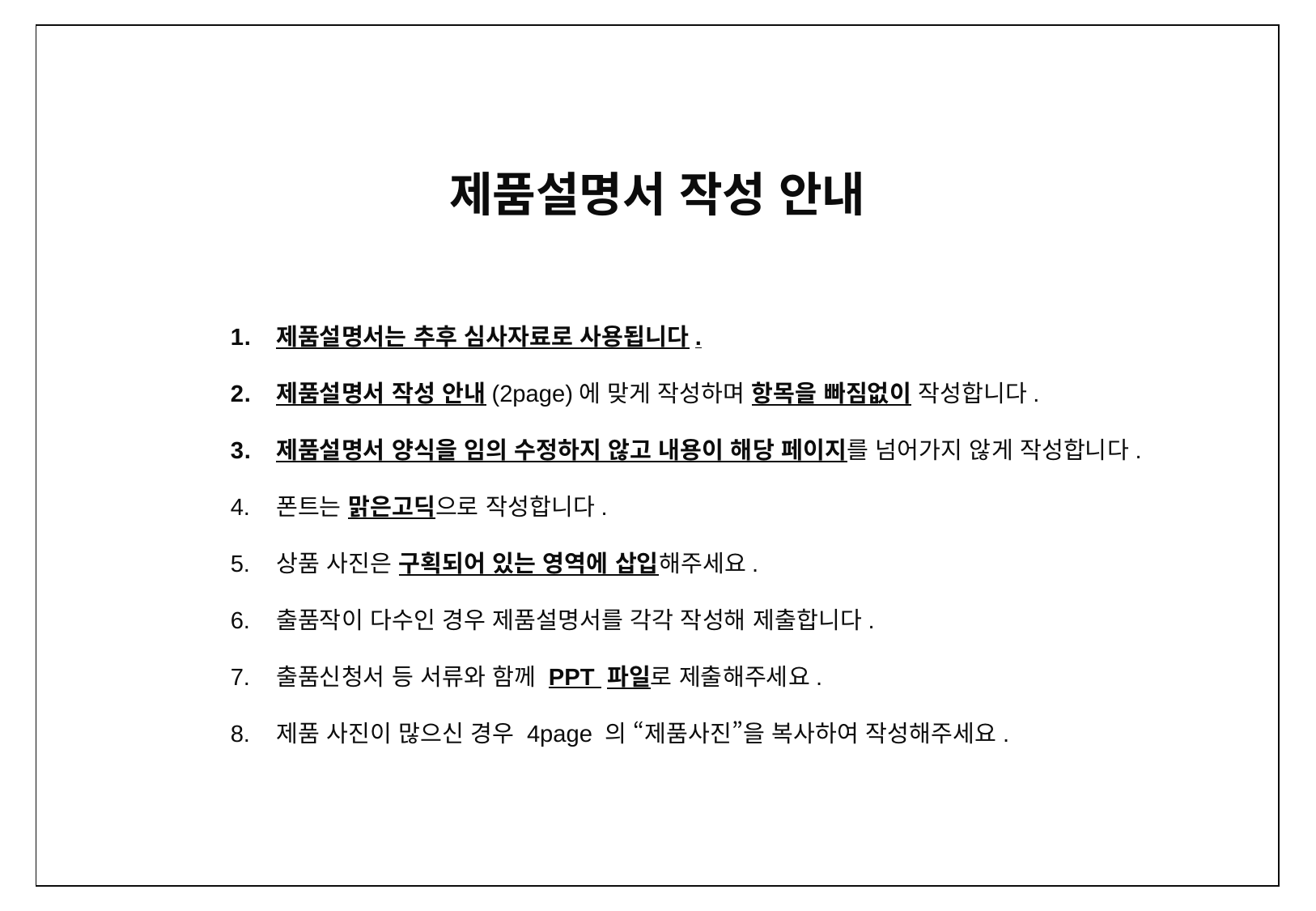

제품설명서 작성 안내

제품설명서는 추후 심사자료로 사용됩니다.
제품설명서 작성 안내(2page)에 맞게 작성하며 항목을 빠짐없이 작성합니다.
제품설명서 양식을 임의 수정하지 않고 내용이 해당 페이지를 넘어가지 않게 작성합니다.
폰트는 맑은고딕으로 작성합니다.
상품 사진은 구획되어 있는 영역에 삽입해주세요.
출품작이 다수인 경우 제품설명서를 각각 작성해 제출합니다.
출품신청서 등 서류와 함께 PPT 파일로 제출해주세요.
제품 사진이 많으신 경우 4page 의 “제품사진”을 복사하여 작성해주세요.